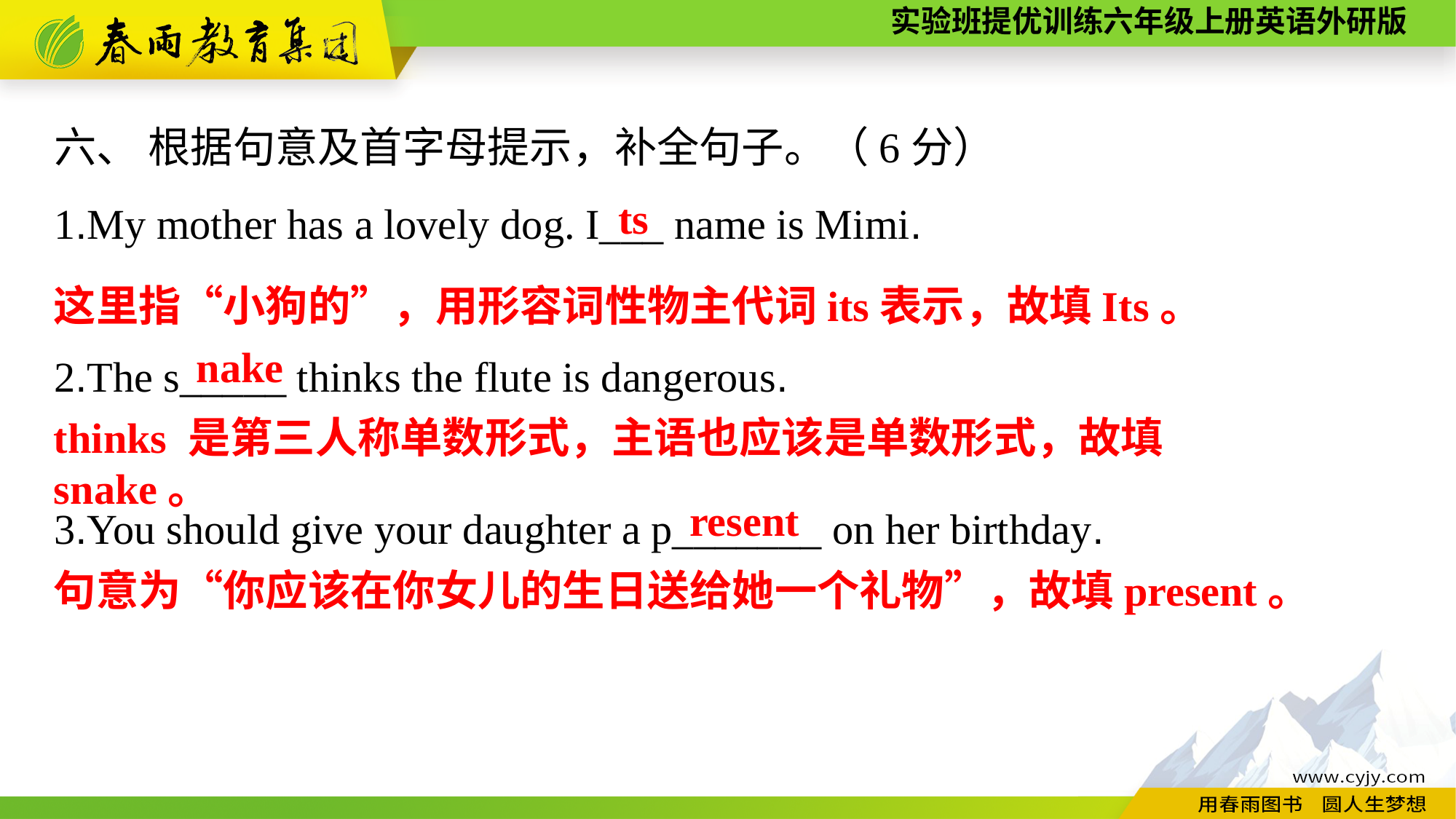

六、 根据句意及首字母提示，补全句子。（6分）
1.My mother has a lovely dog. I___ name is Mimi.

2.The s_____ thinks the flute is dangerous.

3.You should give your daughter a p_______ on her birthday.

ts
这里指“小狗的”，用形容词性物主代词its表示，故填Its。
nake
thinks 是第三人称单数形式，主语也应该是单数形式，故填snake。
resent
句意为“你应该在你女儿的生日送给她一个礼物”，故填present。